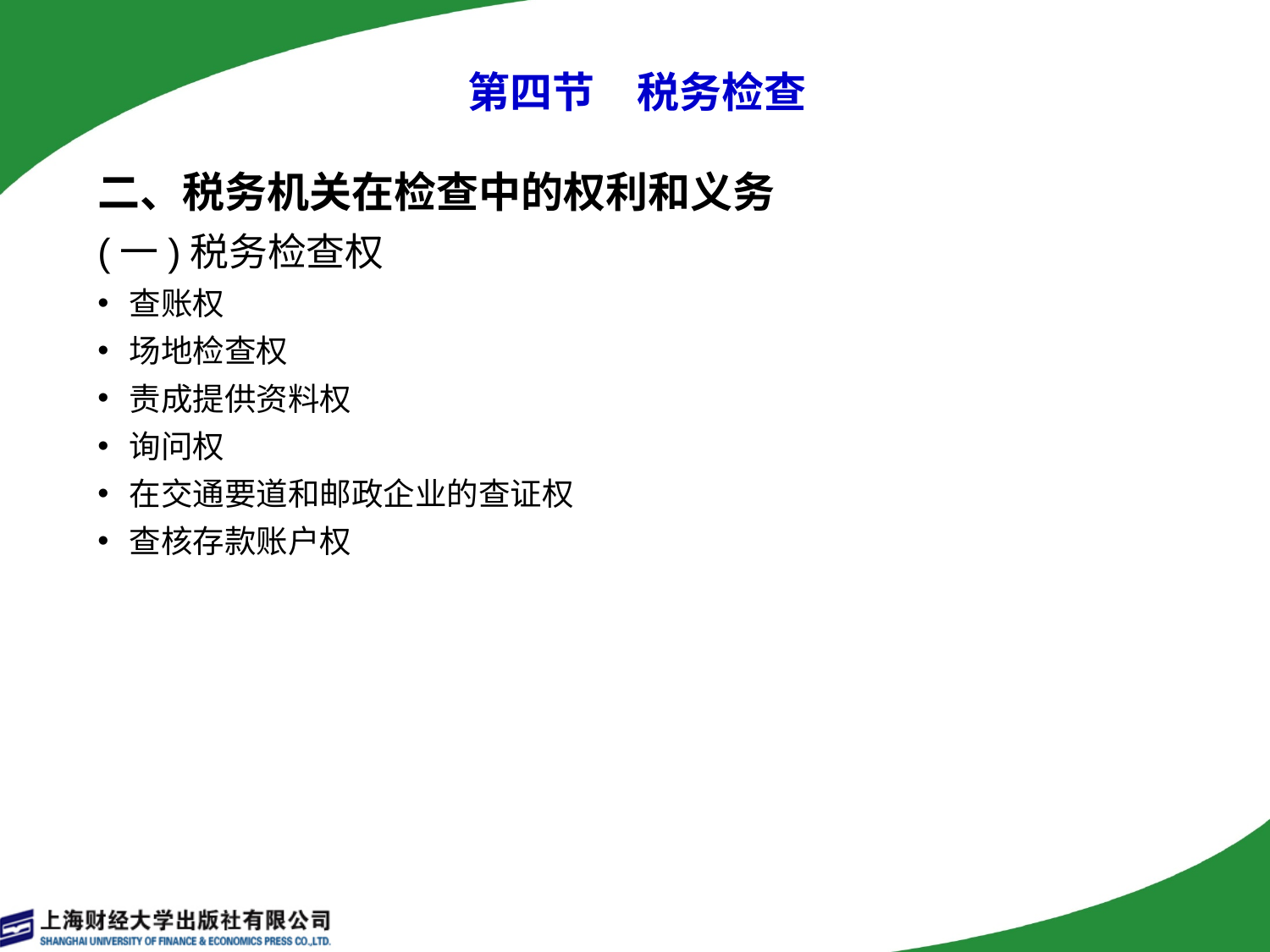

# 第四节　税务检查
二、税务机关在检查中的权利和义务
(一)税务检查权
查账权
场地检查权
责成提供资料权
询问权
在交通要道和邮政企业的查证权
查核存款账户权